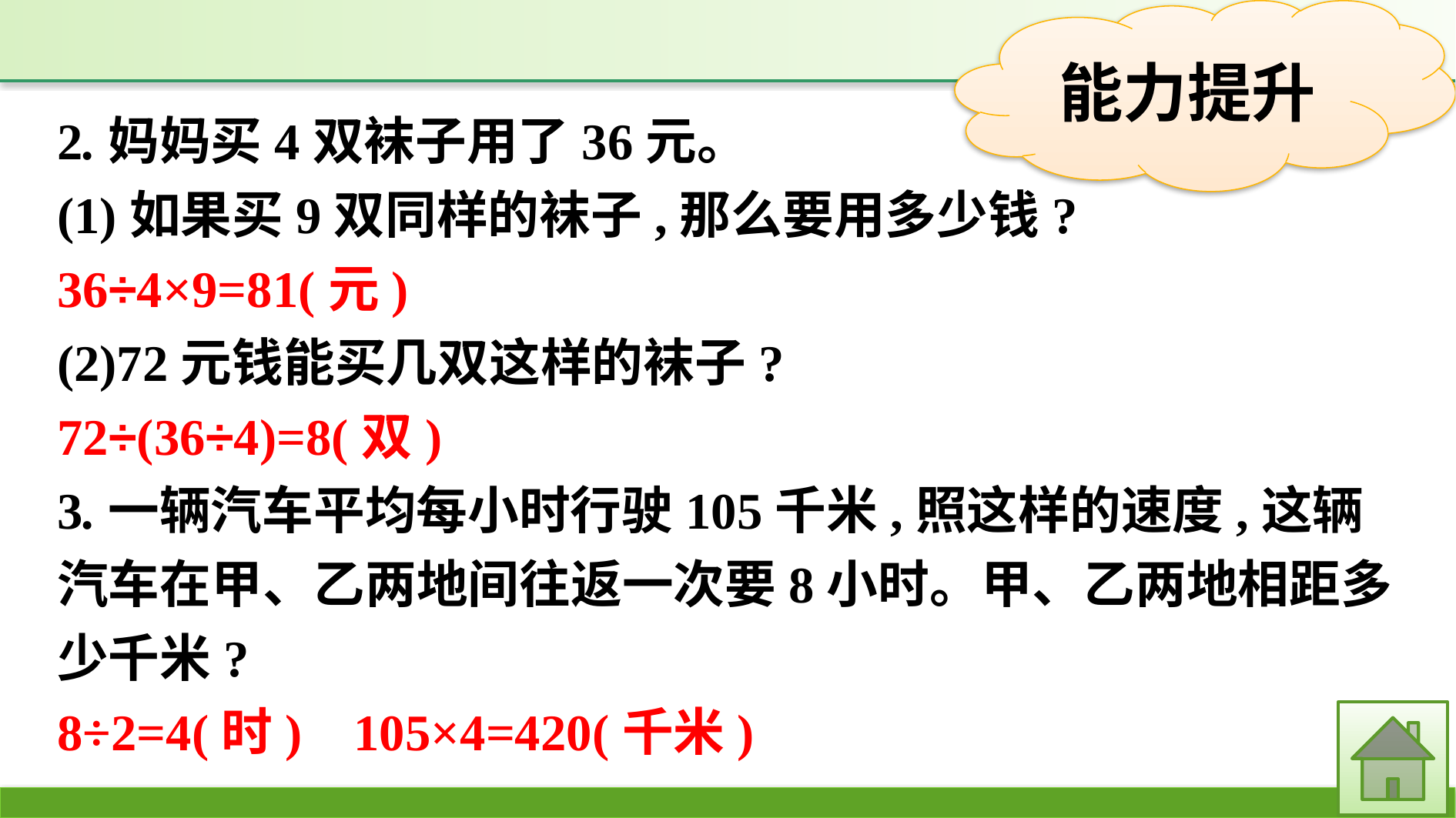

2.妈妈买4双袜子用了36元。
(1)如果买9双同样的袜子,那么要用多少钱?
36÷4×9=81(元)
(2)72元钱能买几双这样的袜子?
72÷(36÷4)=8(双)
3.一辆汽车平均每小时行驶105千米,照这样的速度,这辆汽车在甲、乙两地间往返一次要8小时。甲、乙两地相距多少千米?
8÷2=4(时)    105×4=420(千米)